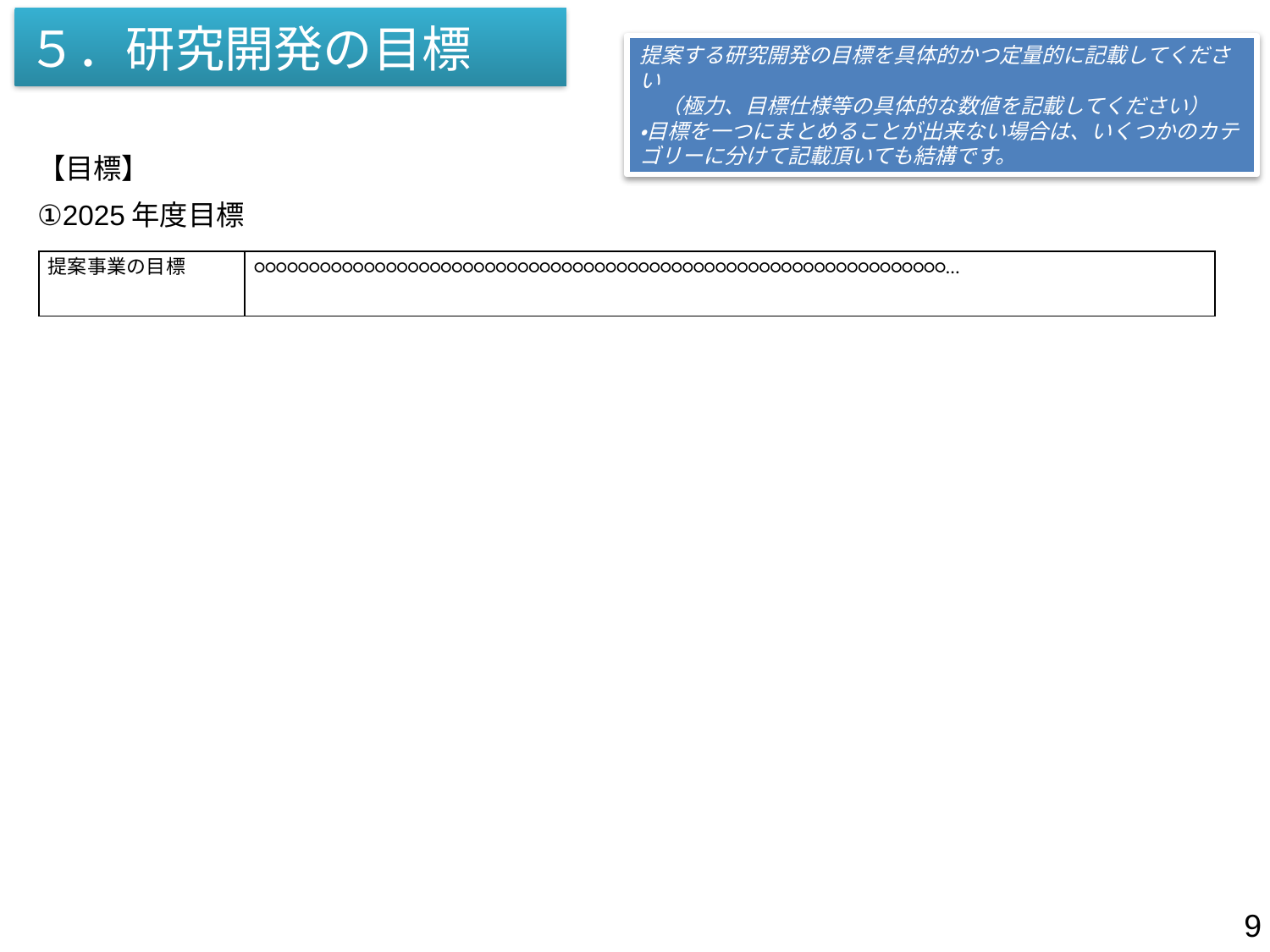

５．研究開発の目標
提案する研究開発の目標を具体的かつ定量的に記載してください
　（極力、目標仕様等の具体的な数値を記載してください）
・目標を一つにまとめることが出来ない場合は、いくつかのカテゴリーに分けて記載頂いても結構です。
【目標】
①2025年度目標
| 提案事業の目標 | ○○○○○○○○○○○○○○○○○○○○○○○○○○○○○○○○○○○○○○○○○○○○○○○○○○○○○○○○○○○○○○○… |
| --- | --- |
9